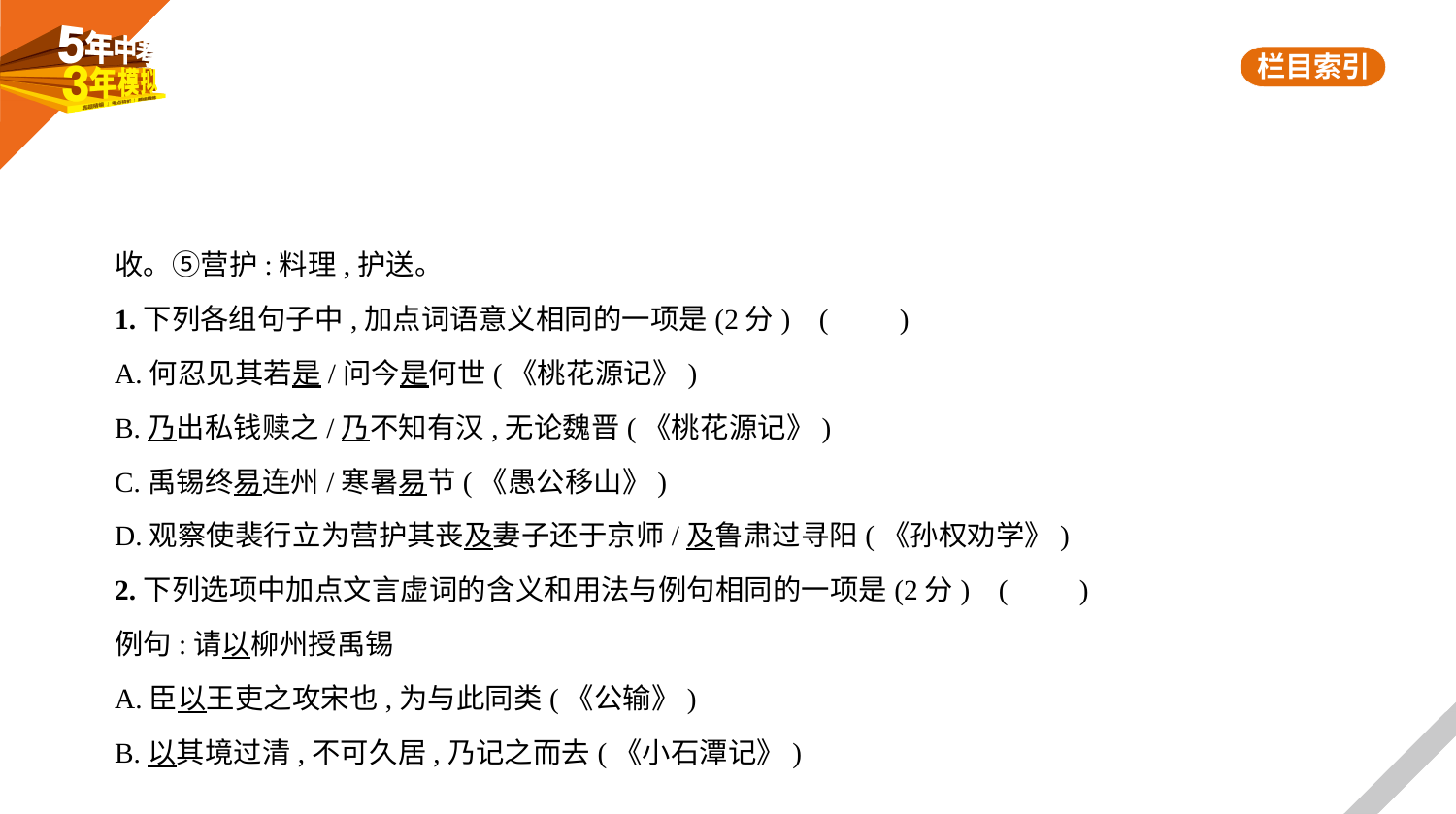

收。⑤营护:料理,护送。
1.下列各组句子中,加点词语意义相同的一项是(2分) (　　)
A.何忍见其若是/问今是何世(《桃花源记》)
B.乃出私钱赎之/乃不知有汉,无论魏晋(《桃花源记》)
C.禹锡终易连州/寒暑易节(《愚公移山》)
D.观察使裴行立为营护其丧及妻子还于京师/及鲁肃过寻阳(《孙权劝学》)
2.下列选项中加点文言虚词的含义和用法与例句相同的一项是(2分) (　　)
例句:请以柳州授禹锡
A.臣以王吏之攻宋也,为与此同类(《公输》)
B.以其境过清,不可久居,乃记之而去(《小石潭记》)